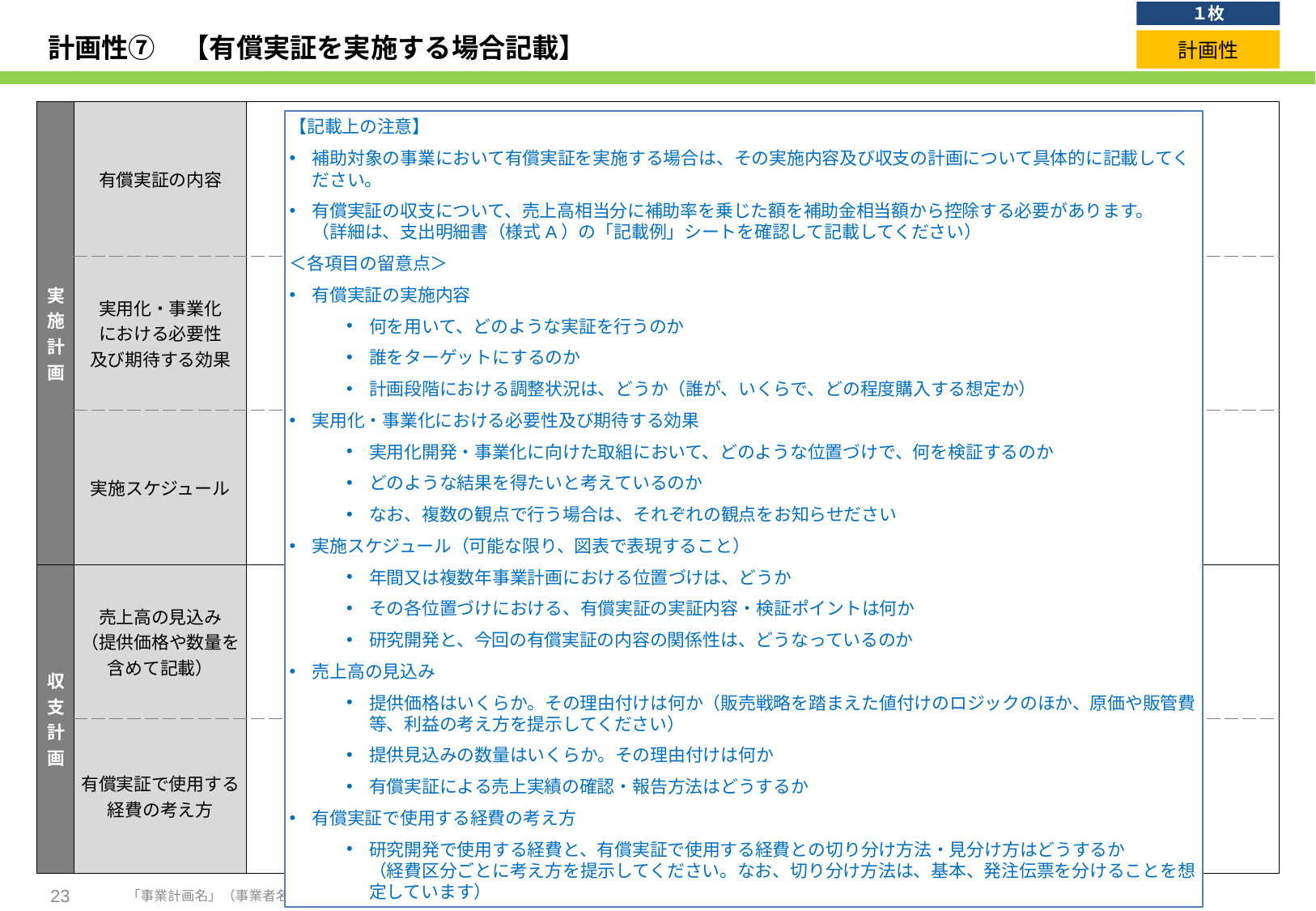

１枚
# 計画性⑦　【有償実証を実施する場合記載】
計画性
| 実施計画 | 有償実証の内容 |  |
| --- | --- | --- |
|  | 実用化・事業化 における必要性 及び期待する効果 |  |
|  | 実施スケジュール |  |
| 収支計画 | 売上高の見込み （提供価格や数量を含めて記載） |  |
|  | 有償実証で使用する経費の考え方 |  |
【記載上の注意】
補助対象の事業において有償実証を実施する場合は、その実施内容及び収支の計画について具体的に記載してください。
有償実証の収支について、売上高相当分に補助率を乗じた額を補助金相当額から控除する必要があります。
（詳細は、支出明細書（様式A）の「記載例」シートを確認して記載してください）
＜各項目の留意点＞
有償実証の実施内容
何を用いて、どのような実証を行うのか
誰をターゲットにするのか
計画段階における調整状況は、どうか（誰が、いくらで、どの程度購入する想定か）
実用化・事業化における必要性及び期待する効果
実用化開発・事業化に向けた取組において、どのような位置づけで、何を検証するのか
どのような結果を得たいと考えているのか
なお、複数の観点で行う場合は、それぞれの観点をお知らせださい
実施スケジュール（可能な限り、図表で表現すること）
年間又は複数年事業計画における位置づけは、どうか
その各位置づけにおける、有償実証の実証内容・検証ポイントは何か
研究開発と、今回の有償実証の内容の関係性は、どうなっているのか
売上高の見込み
提供価格はいくらか。その理由付けは何か（販売戦略を踏まえた値付けのロジックのほか、原価や販管費等、利益の考え方を提示してください）
提供見込みの数量はいくらか。その理由付けは何か
有償実証による売上実績の確認・報告方法はどうするか
有償実証で使用する経費の考え方
研究開発で使用する経費と、有償実証で使用する経費との切り分け方法・見分け方はどうするか
（経費区分ごとに考え方を提示してください。なお、切り分け方法は、基本、発注伝票を分けることを想定しています）
23
「事業計画名」（事業者名A、事業者名B）